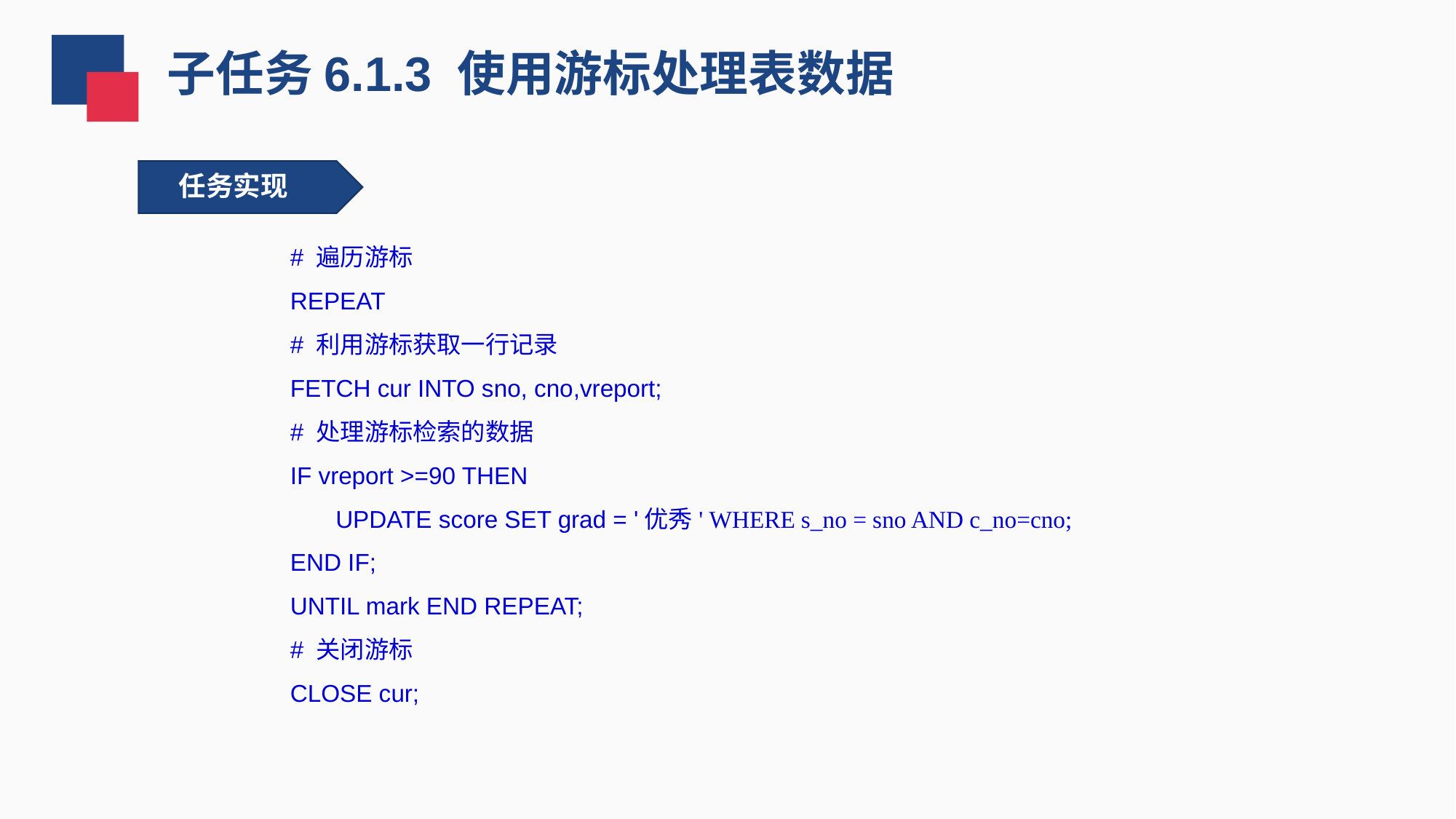

子任务6.1.3 使用游标处理表数据

任务实现
# 遍历游标
REPEAT
# 利用游标获取一行记录
FETCH cur INTO sno, cno,vreport;
# 处理游标检索的数据
IF vreport >=90 THEN
  UPDATE score SET grad = '优秀' WHERE s_no = sno AND c_no=cno;
END IF;
UNTIL mark END REPEAT;
# 关闭游标
CLOSE cur;